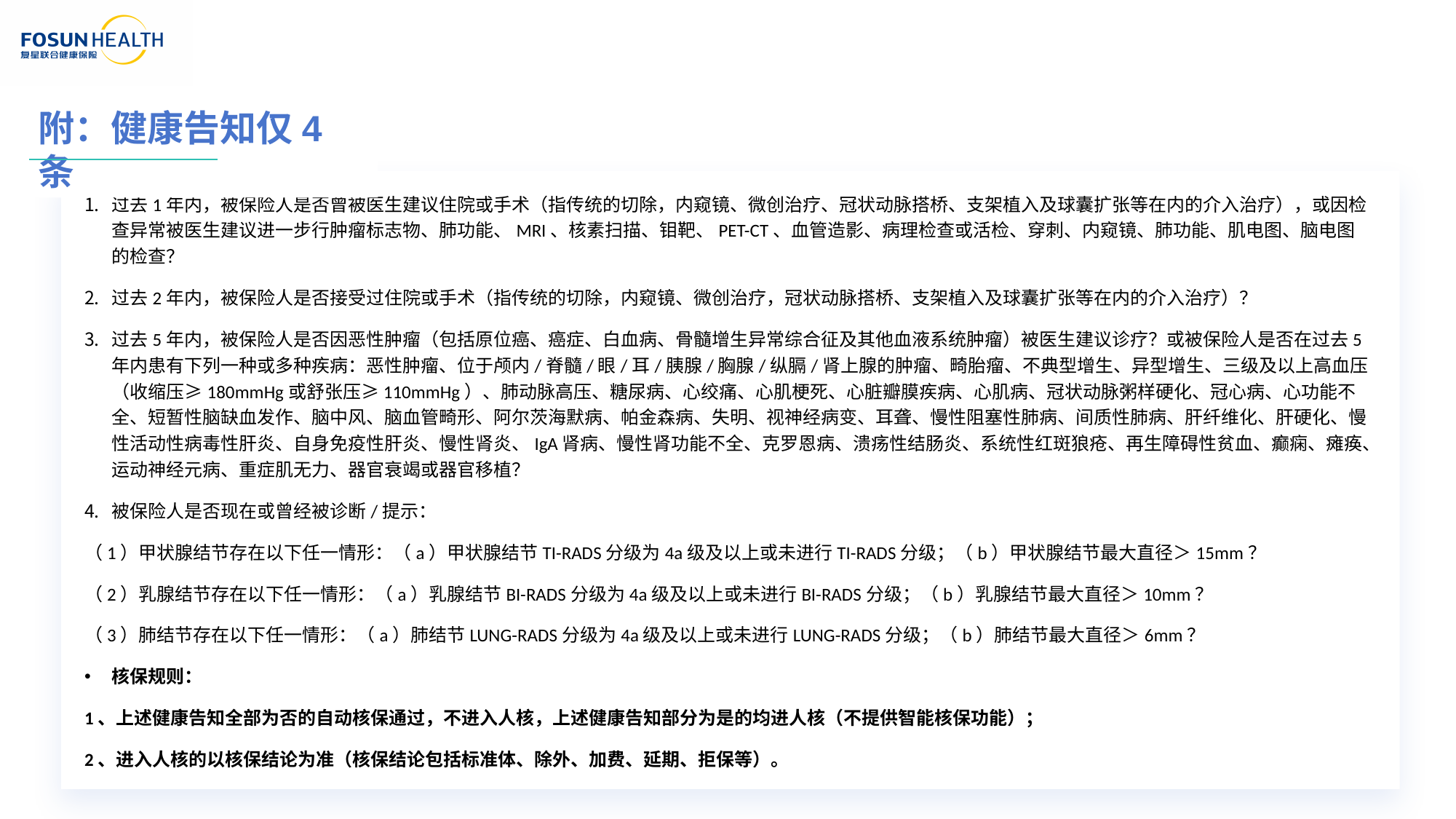

附：健康告知仅4条

过去1年内，被保险人是否曾被医生建议住院或手术（指传统的切除，内窥镜、微创治疗、冠状动脉搭桥、支架植入及球囊扩张等在内的介入治疗），或因检查异常被医生建议进一步行肿瘤标志物、肺功能、MRI、核素扫描、钼靶、PET-CT、血管造影、病理检查或活检、穿刺、内窥镜、肺功能、肌电图、脑电图的检查？
过去2年内，被保险人是否接受过住院或手术（指传统的切除，内窥镜、微创治疗，冠状动脉搭桥、支架植入及球囊扩张等在内的介入治疗）？
过去5年内，被保险人是否因恶性肿瘤（包括原位癌、癌症、白血病、骨髓增生异常综合征及其他血液系统肿瘤）被医生建议诊疗？或被保险人是否在过去5年内患有下列一种或多种疾病：恶性肿瘤、位于颅内/脊髓/眼/耳/胰腺/胸腺/纵膈/肾上腺的肿瘤、畸胎瘤、不典型增生、异型增生、三级及以上高血压（收缩压≥180mmHg或舒张压≥110mmHg）、肺动脉高压、糖尿病、心绞痛、心肌梗死、心脏瓣膜疾病、心肌病、冠状动脉粥样硬化、冠心病、心功能不全、短暂性脑缺血发作、脑中风、脑血管畸形、阿尔茨海默病、帕金森病、失明、视神经病变、耳聋、慢性阻塞性肺病、间质性肺病、肝纤维化、肝硬化、慢性活动性病毒性肝炎、自身免疫性肝炎、慢性肾炎、IgA肾病、慢性肾功能不全、克罗恩病、溃疡性结肠炎、系统性红斑狼疮、再生障碍性贫血、癫痫、瘫痪、运动神经元病、重症肌无力、器官衰竭或器官移植？
被保险人是否现在或曾经被诊断/提示：
（1）甲状腺结节存在以下任一情形：（a）甲状腺结节TI-RADS分级为4a级及以上或未进行TI-RADS分级；（b）甲状腺结节最大直径＞15mm？
（2）乳腺结节存在以下任一情形：（a）乳腺结节BI-RADS分级为4a级及以上或未进行BI-RADS分级；（b）乳腺结节最大直径＞10mm？
（3）肺结节存在以下任一情形：（a）肺结节LUNG-RADS分级为4a级及以上或未进行LUNG-RADS分级；（b）肺结节最大直径＞6mm？
核保规则：
1、上述健康告知全部为否的自动核保通过，不进入人核，上述健康告知部分为是的均进人核（不提供智能核保功能）；
2、进入人核的以核保结论为准（核保结论包括标准体、除外、加费、延期、拒保等）。
30